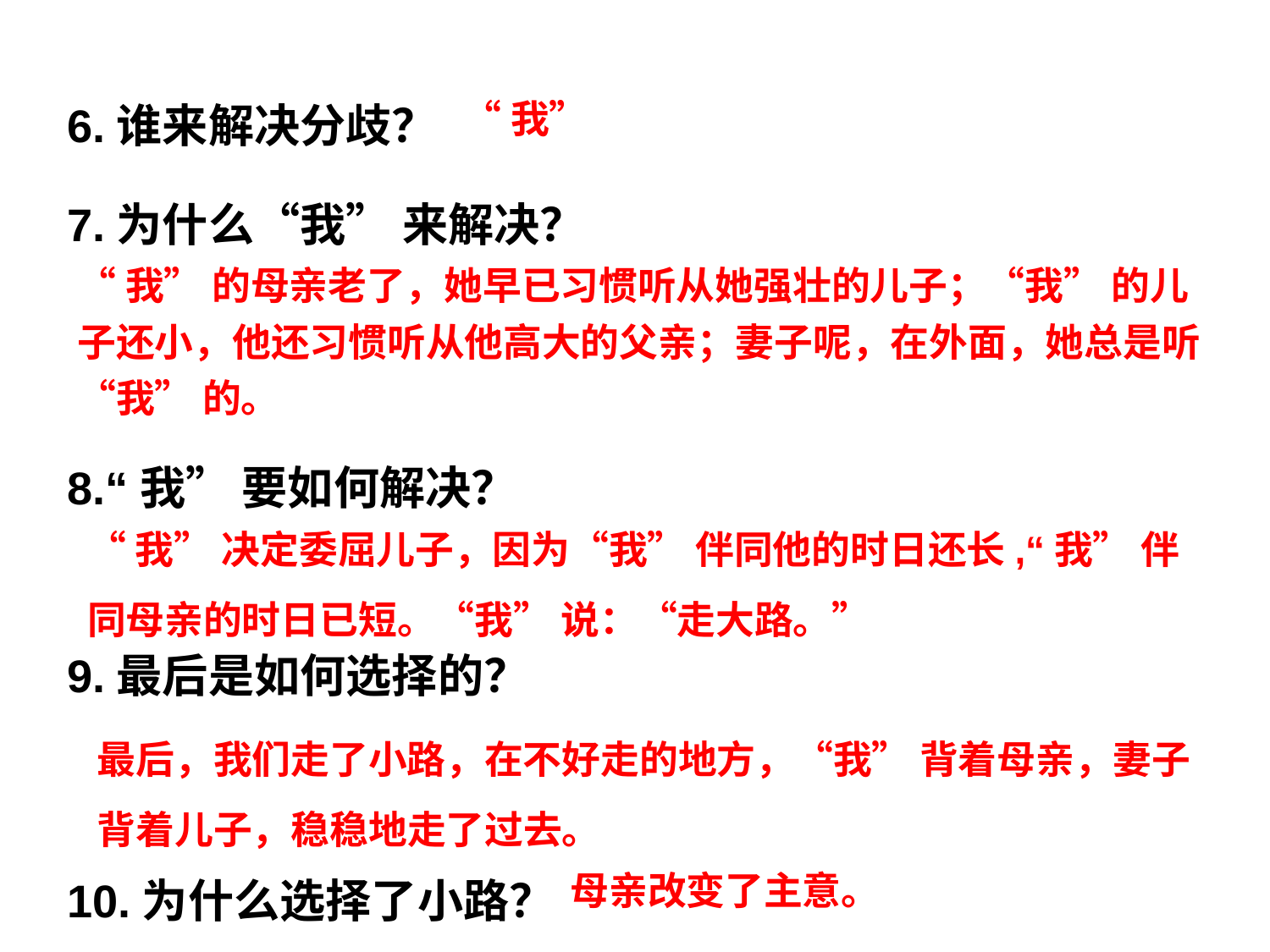

6.谁来解决分歧？
7.为什么“我” 来解决？

8.“我” 要如何解决？

9.最后是如何选择的？

10.为什么选择了小路？
“我”
“我” 的母亲老了，她早已习惯听从她强壮的儿子；“我” 的儿子还小，他还习惯听从他高大的父亲；妻子呢，在外面，她总是听“我” 的。
“我” 决定委屈儿子，因为“我” 伴同他的时日还长,“我” 伴同母亲的时日已短。“我” 说：“走大路。”
最后，我们走了小路，在不好走的地方，“我” 背着母亲，妻子背着儿子，稳稳地走了过去。
母亲改变了主意。